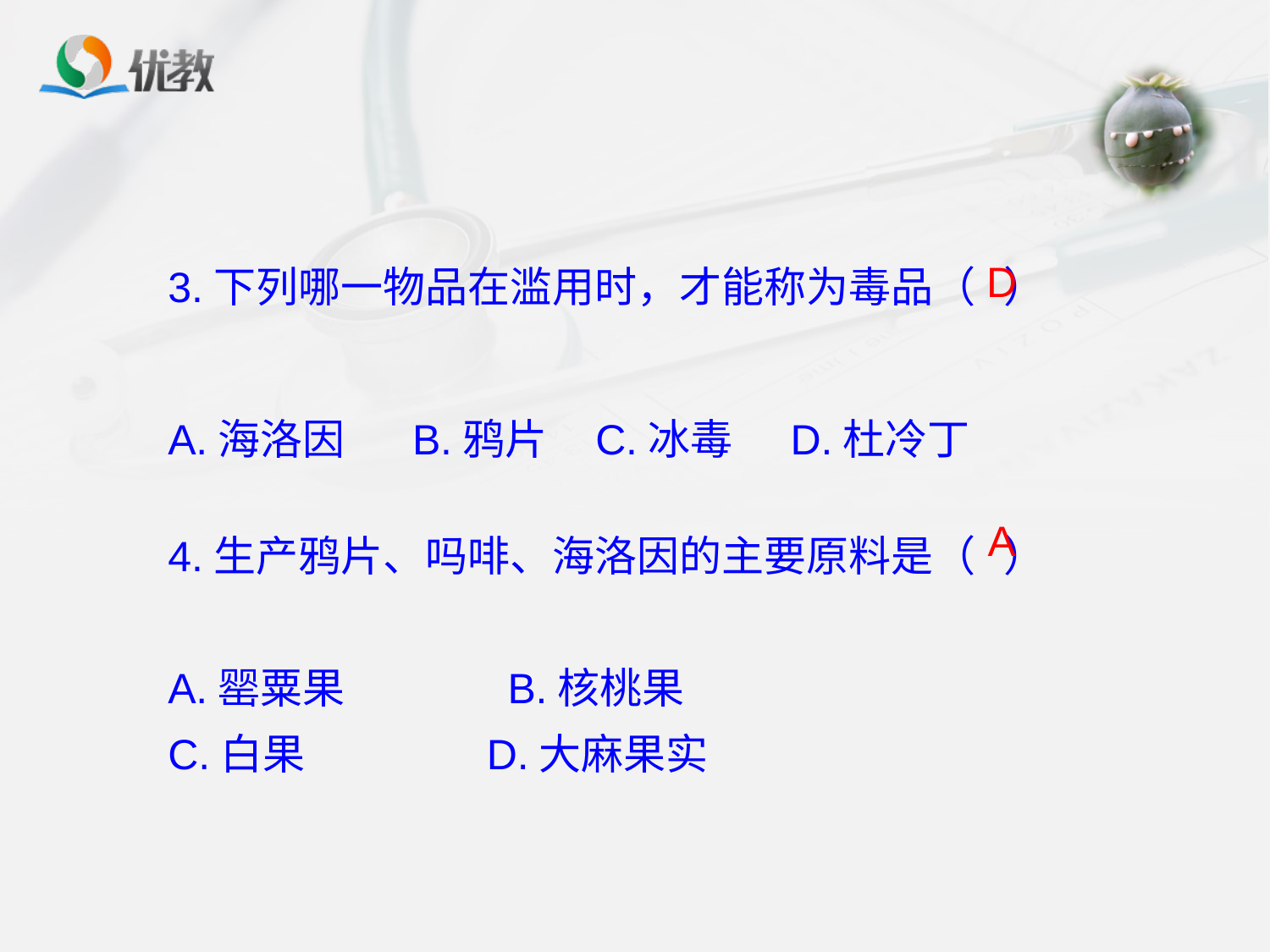

3.下列哪一物品在滥用时，才能称为毒品（   ）
A.海洛因      B.鸦片    C.冰毒     D.杜冷丁
D
4.生产鸦片、吗啡、海洛因的主要原料是（   ）
A.罂粟果                B.核桃果
C.白果                  D.大麻果实
A